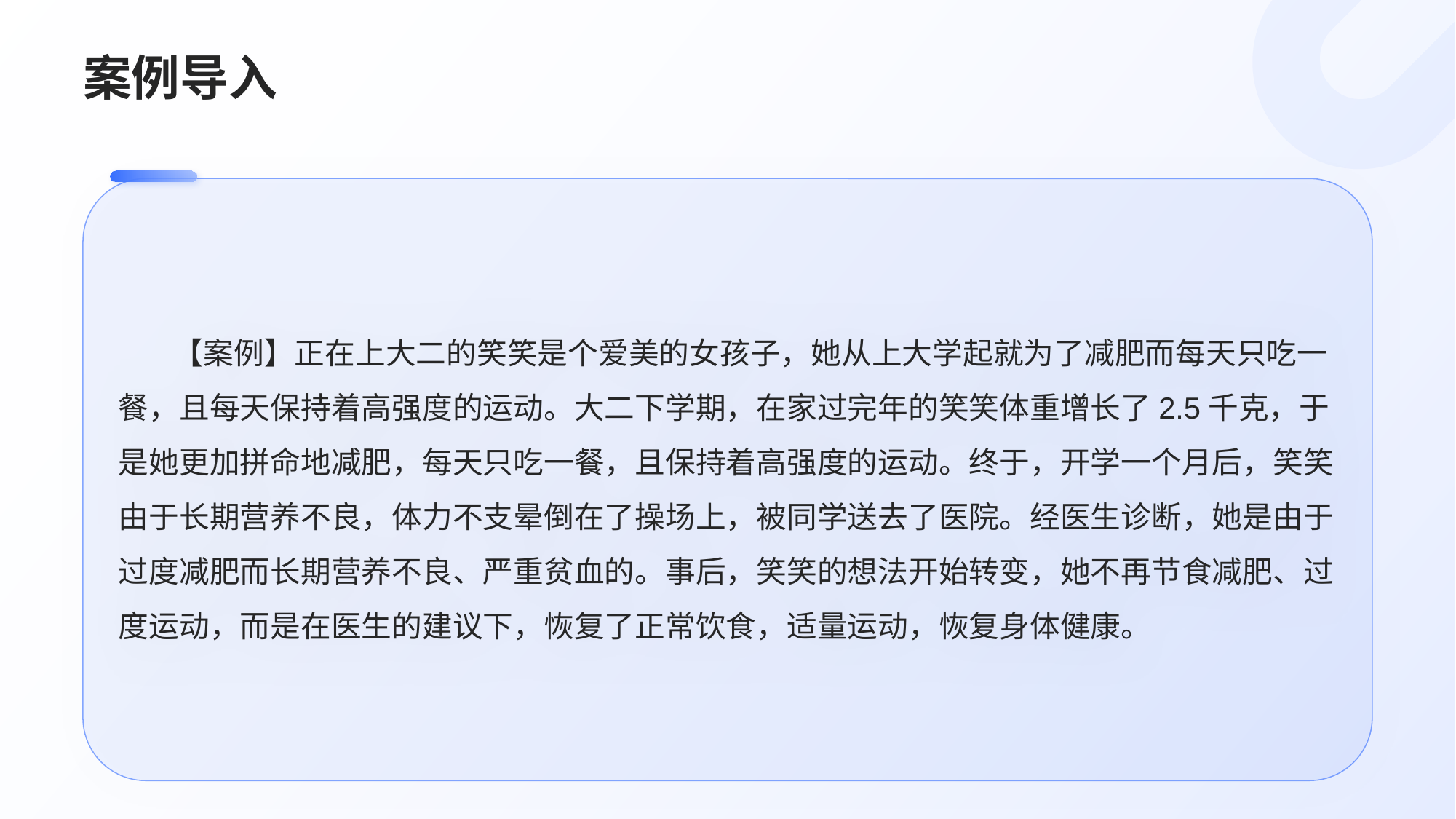

# 案例导入

【案例】正在上大二的笑笑是个爱美的女孩子，她从上大学起就为了减肥而每天只吃一餐，且每天保持着高强度的运动。大二下学期，在家过完年的笑笑体重增长了2.5千克，于是她更加拼命地减肥，每天只吃一餐，且保持着高强度的运动。终于，开学一个月后，笑笑由于长期营养不良，体力不支晕倒在了操场上，被同学送去了医院。经医生诊断，她是由于过度减肥而长期营养不良、严重贫血的。事后，笑笑的想法开始转变，她不再节食减肥、过度运动，而是在医生的建议下，恢复了正常饮食，适量运动，恢复身体健康。